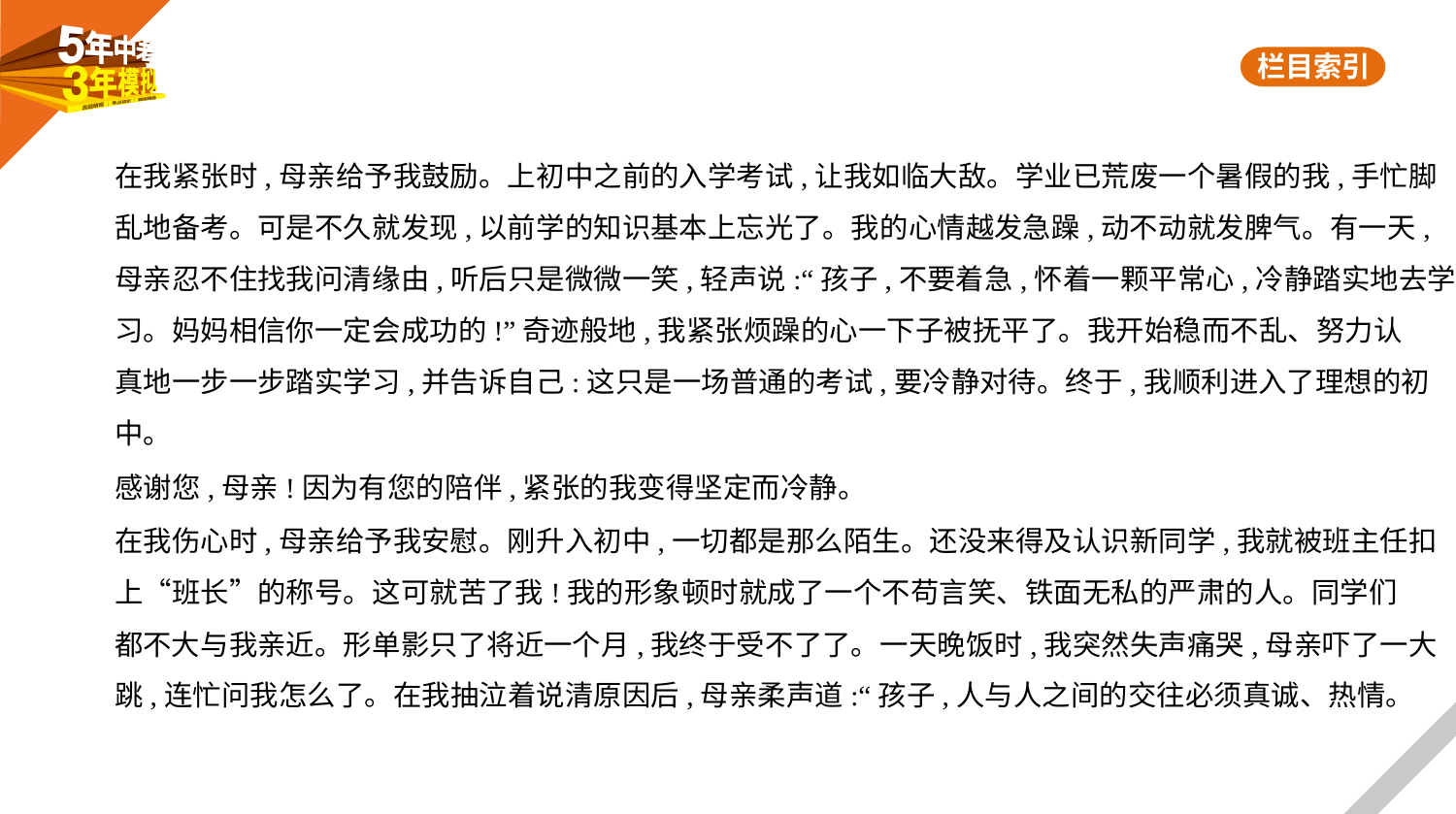

在我紧张时,母亲给予我鼓励。上初中之前的入学考试,让我如临大敌。学业已荒废一个暑假的我,手忙脚
乱地备考。可是不久就发现,以前学的知识基本上忘光了。我的心情越发急躁,动不动就发脾气。有一天,
母亲忍不住找我问清缘由,听后只是微微一笑,轻声说:“孩子,不要着急,怀着一颗平常心,冷静踏实地去学
习。妈妈相信你一定会成功的!”奇迹般地,我紧张烦躁的心一下子被抚平了。我开始稳而不乱、努力认
真地一步一步踏实学习,并告诉自己:这只是一场普通的考试,要冷静对待。终于,我顺利进入了理想的初
中。
感谢您,母亲!因为有您的陪伴,紧张的我变得坚定而冷静。
在我伤心时,母亲给予我安慰。刚升入初中,一切都是那么陌生。还没来得及认识新同学,我就被班主任扣
上“班长”的称号。这可就苦了我!我的形象顿时就成了一个不苟言笑、铁面无私的严肃的人。同学们
都不大与我亲近。形单影只了将近一个月,我终于受不了了。一天晚饭时,我突然失声痛哭,母亲吓了一大
跳,连忙问我怎么了。在我抽泣着说清原因后,母亲柔声道:“孩子,人与人之间的交往必须真诚、热情。